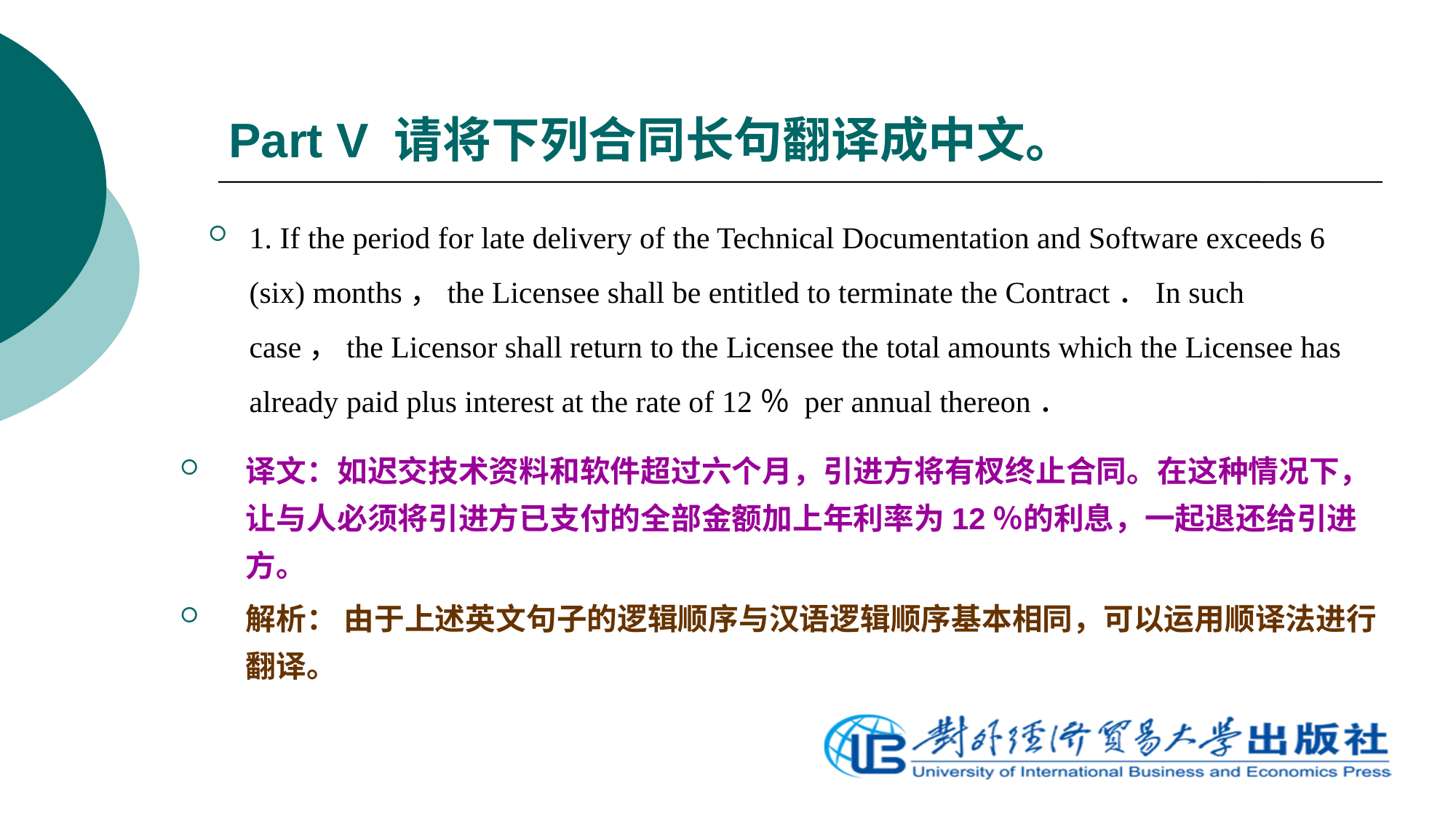

# Part V 请将下列合同长句翻译成中文。
1. If the period for late delivery of the Technical Documentation and Software exceeds 6 (six) months，the Licensee shall be entitled to terminate the Contract．In such case，the Licensor shall return to the Licensee the total amounts which the Licensee has already paid plus interest at the rate of 12％ per annual thereon．
译文：如迟交技术资料和软件超过六个月，引进方将有杈终止合同。在这种情况下，让与人必须将引进方已支付的全部金额加上年利率为12％的利息，一起退还给引进方。
解析： 由于上述英文句子的逻辑顺序与汉语逻辑顺序基本相同，可以运用顺译法进行翻译。